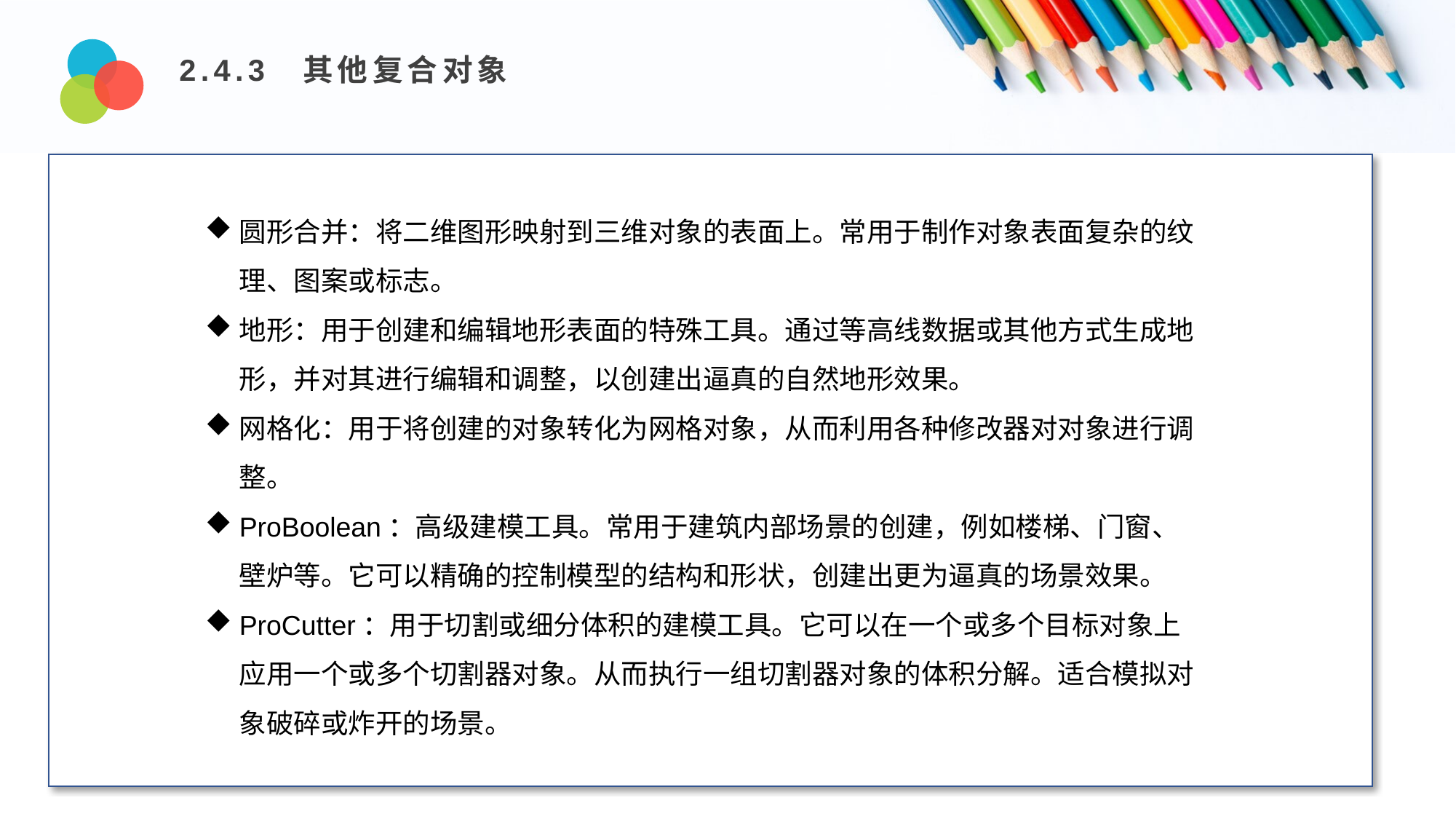

2.4.3  其他复合对象
Design and Production
圆形合并：将二维图形映射到三维对象的表面上。常用于制作对象表面复杂的纹理、图案或标志。
地形：用于创建和编辑地形表面的特殊工具。通过等高线数据或其他方式生成地形，并对其进行编辑和调整，以创建出逼真的自然地形效果。
网格化：用于将创建的对象转化为网格对象，从而利用各种修改器对对象进行调整。
ProBoolean：高级建模工具。常用于建筑内部场景的创建，例如楼梯、门窗、壁炉等。它可以精确的控制模型的结构和形状，创建出更为逼真的场景效果。
ProCutter：用于切割或细分体积的建模工具。它可以在一个或多个目标对象上应用一个或多个切割器对象。从而执行一组切割器对象的体积分解。适合模拟对象破碎或炸开的场景。